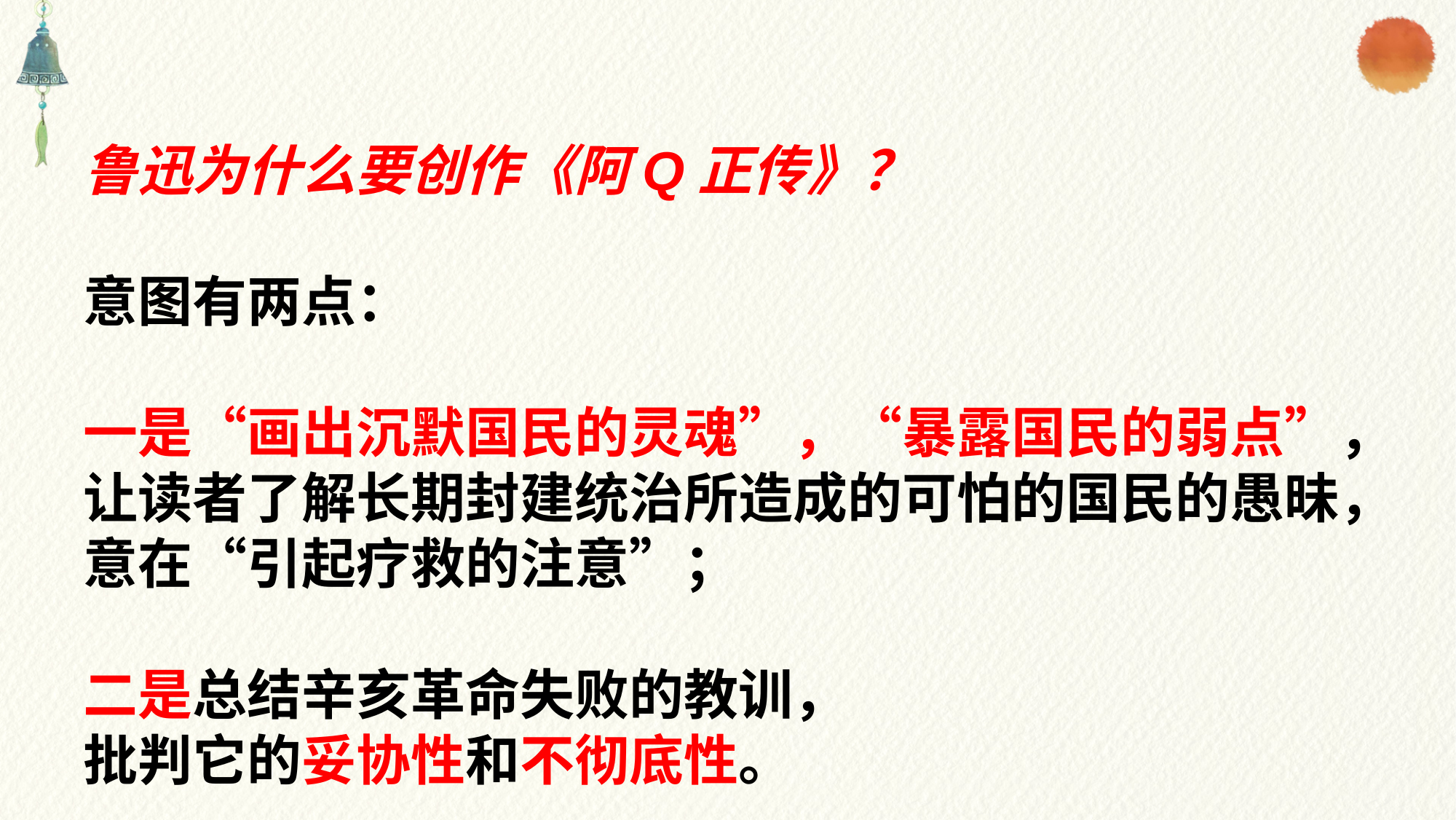

鲁迅为什么要创作《阿Q正传》？

意图有两点：

一是“画出沉默国民的灵魂”，“暴露国民的弱点”，
让读者了解长期封建统治所造成的可怕的国民的愚昧，
意在“引起疗救的注意”；

二是总结辛亥革命失败的教训，
批判它的妥协性和不彻底性。